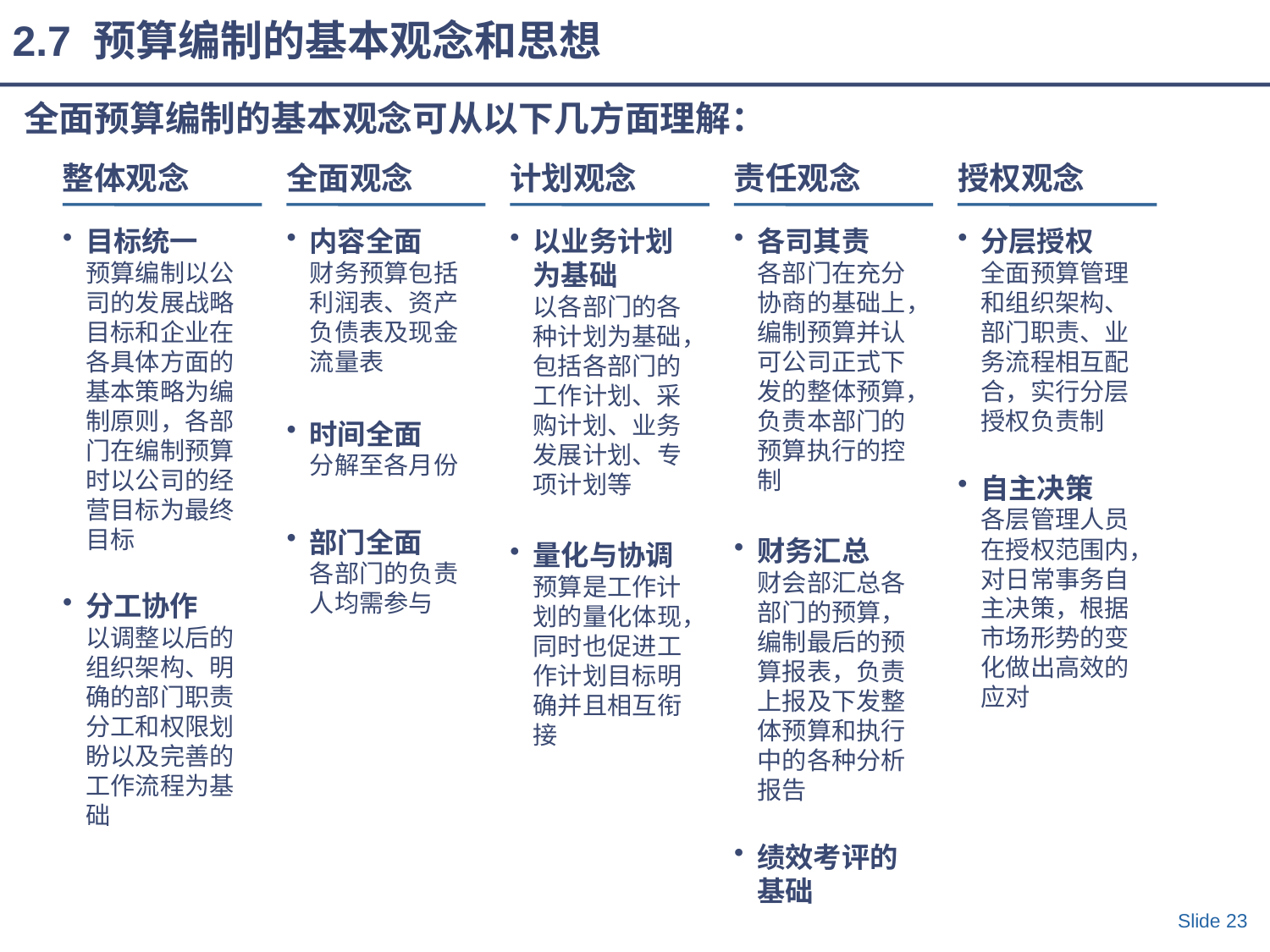

2.7 预算编制的基本观念和思想
# 全面预算编制的基本观念可从以下几方面理解：

整体观念
全面观念
计划观念
责任观念
授权观念

目标统一
预算编制以公司的发展战略目标和企业在各具体方面的基本策略为编制原则，各部门在编制预算时以公司的经营目标为最终目标
分工协作
以调整以后的组织架构、明确的部门职责分工和权限划盼以及完善的工作流程为基础
内容全面
财务预算包括利润表、资产负债表及现金流量表

时间全面
分解至各月份

部门全面
各部门的负责人均需参与
以业务计划为基础
以各部门的各种计划为基础，包括各部门的工作计划、采购计划、业务发展计划、专项计划等
量化与协调
预算是工作计划的量化体现，同时也促进工作计划目标明确并且相互衔接
各司其责
各部门在充分协商的基础上，编制预算并认可公司正式下发的整体预算，负责本部门的预算执行的控制
财务汇总
财会部汇总各部门的预算，编制最后的预算报表，负责上报及下发整体预算和执行中的各种分析报告
绩效考评的基础
分层授权
全面预算管理和组织架构、部门职责、业务流程相互配合，实行分层授权负责制
自主决策
各层管理人员在授权范围内，对日常事务自主决策，根据市场形势的变化做出高效的应对
Slide 23